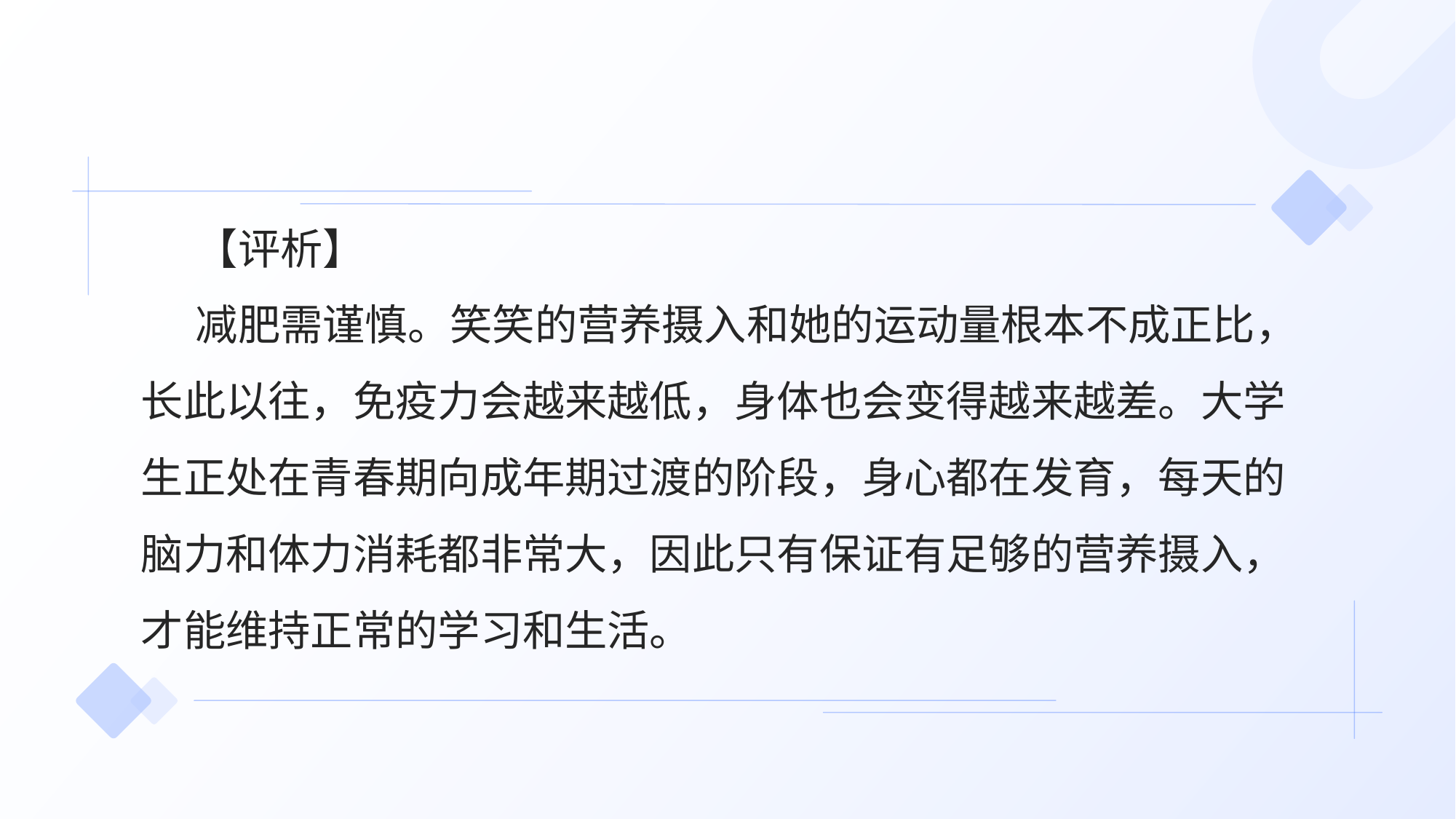

【评析】
减肥需谨慎。笑笑的营养摄入和她的运动量根本不成正比，长此以往，免疫力会越来越低，身体也会变得越来越差。大学生正处在青春期向成年期过渡的阶段，身心都在发育，每天的脑力和体力消耗都非常大，因此只有保证有足够的营养摄入，才能维持正常的学习和生活。